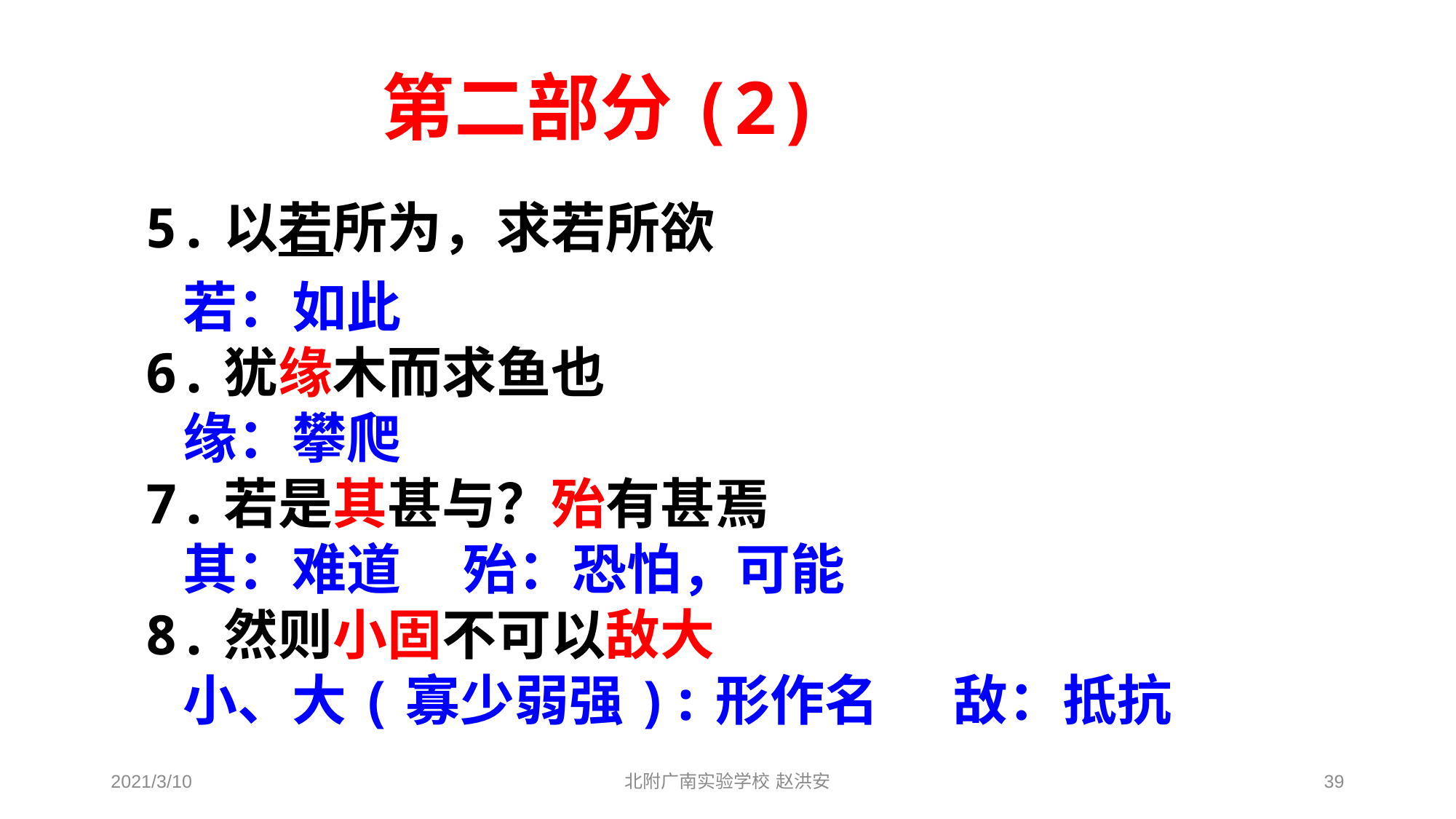

第二部分(2)
5.以若所为，求若所欲
  若：如此
6.犹缘木而求鱼也
  缘：攀爬
7.若是其甚与？殆有甚焉
  其：难道     殆：恐怕，可能
8.然则小固不可以敌大
  小、大(寡少弱强):形作名      敌：抵抗
2021/3/10
北附广南实验学校 赵洪安
39